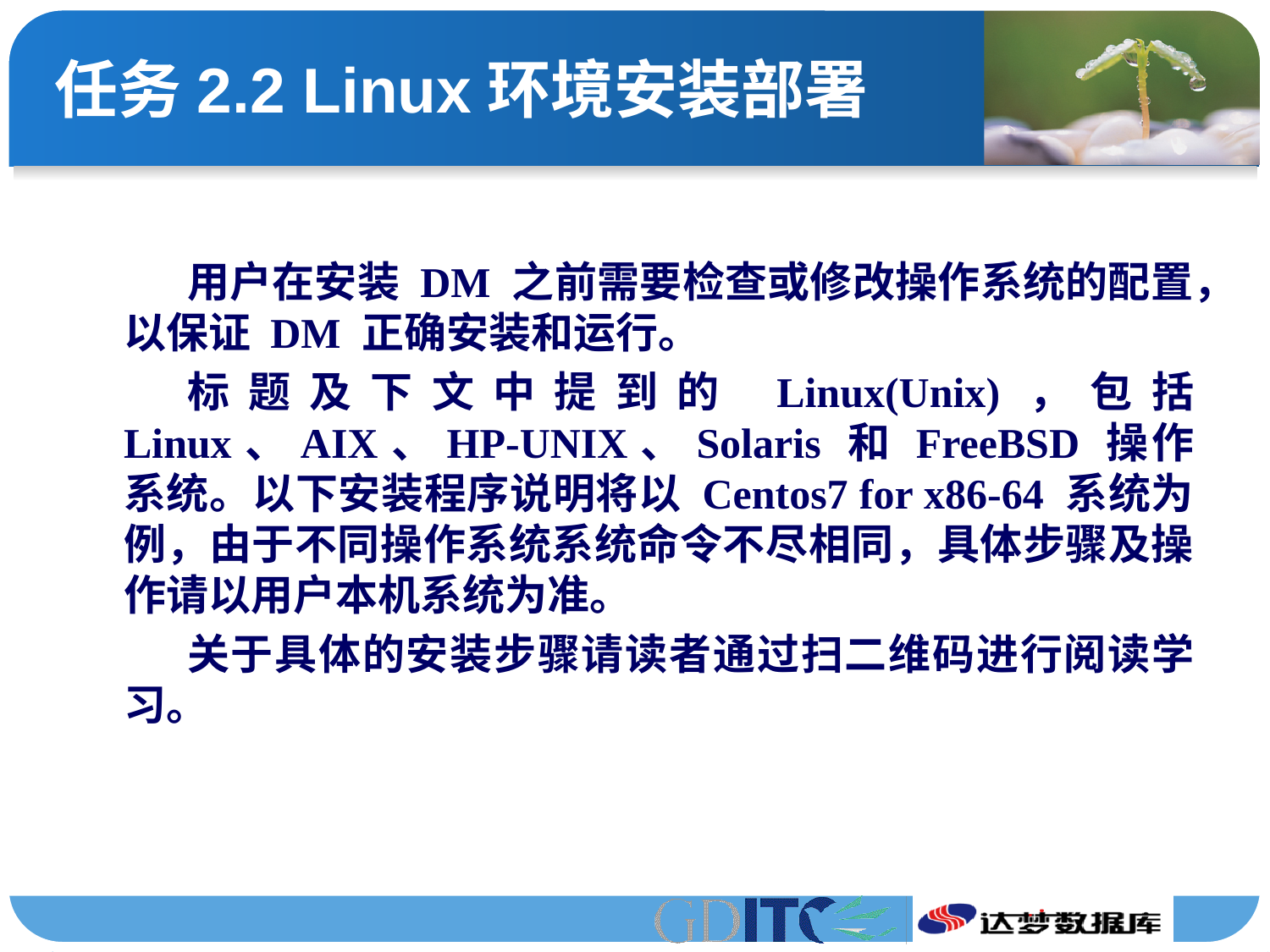

# 任务2.2 Linux环境安装部署

用户在安装 DM 之前需要检查或修改操作系统的配置，以保证 DM 正确安装和运行。
标题及下文中提到的 Linux(Unix)，包括 Linux、AIX、HP-UNIX、Solaris 和 FreeBSD 操作系统。以下安装程序说明将以 Centos7 for x86-64 系统为例，由于不同操作系统系统命令不尽相同，具体步骤及操作请以用户本机系统为准。
关于具体的安装步骤请读者通过扫二维码进行阅读学习。